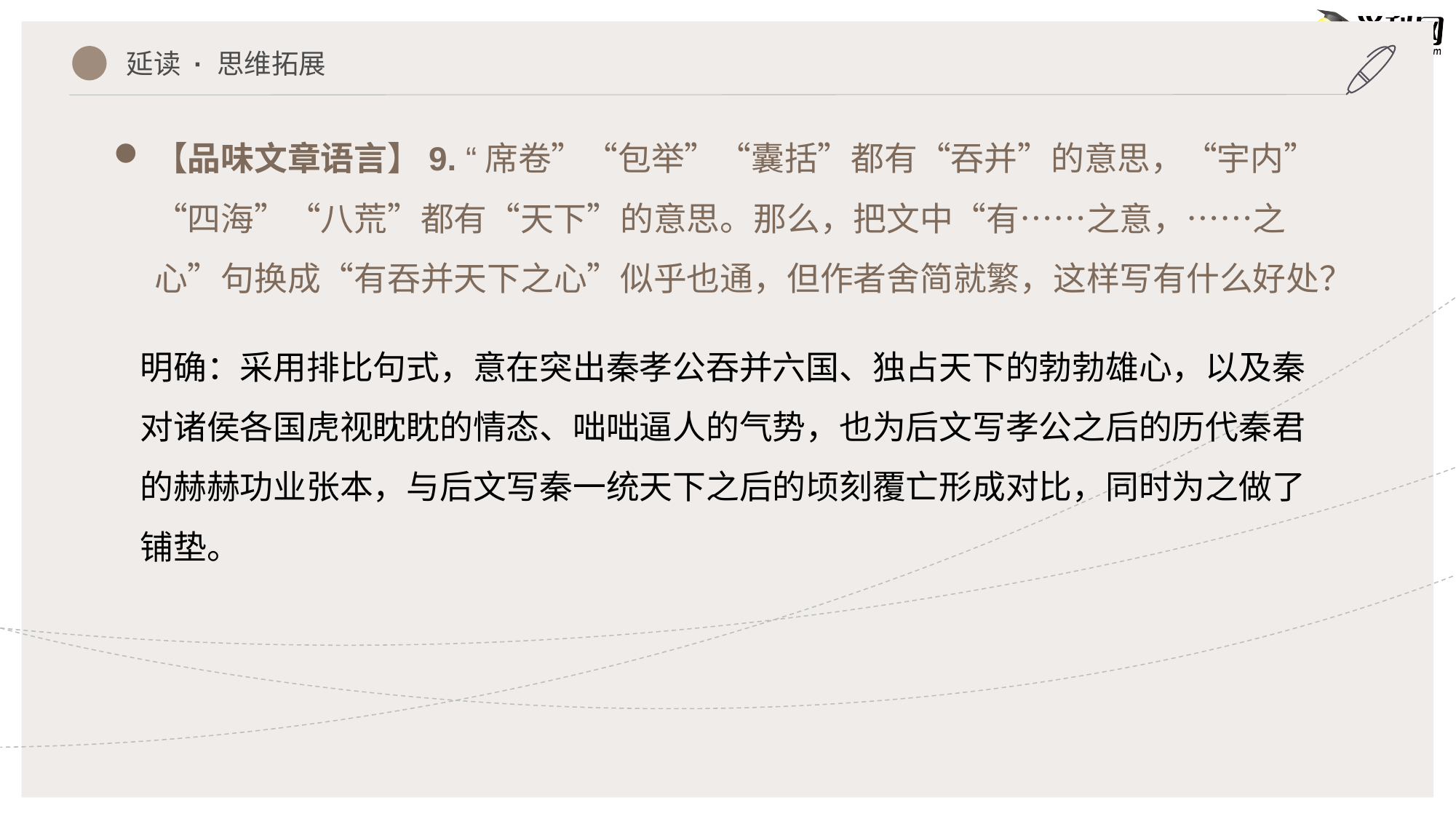

延读 · 思维拓展

【品味文章语言】9. “席卷”“包举”“囊括”都有“吞并”的意思，“宇内”“四海”“八荒”都有“天下”的意思。那么，把文中“有……之意，……之心”句换成“有吞并天下之心”似乎也通，但作者舍简就繁，这样写有什么好处？

明确：采用排比句式，意在突出秦孝公吞并六国、独占天下的勃勃雄心，以及秦对诸侯各国虎视眈眈的情态、咄咄逼人的气势，也为后文写孝公之后的历代秦君的赫赫功业张本，与后文写秦一统天下之后的顷刻覆亡形成对比，同时为之做了铺垫。